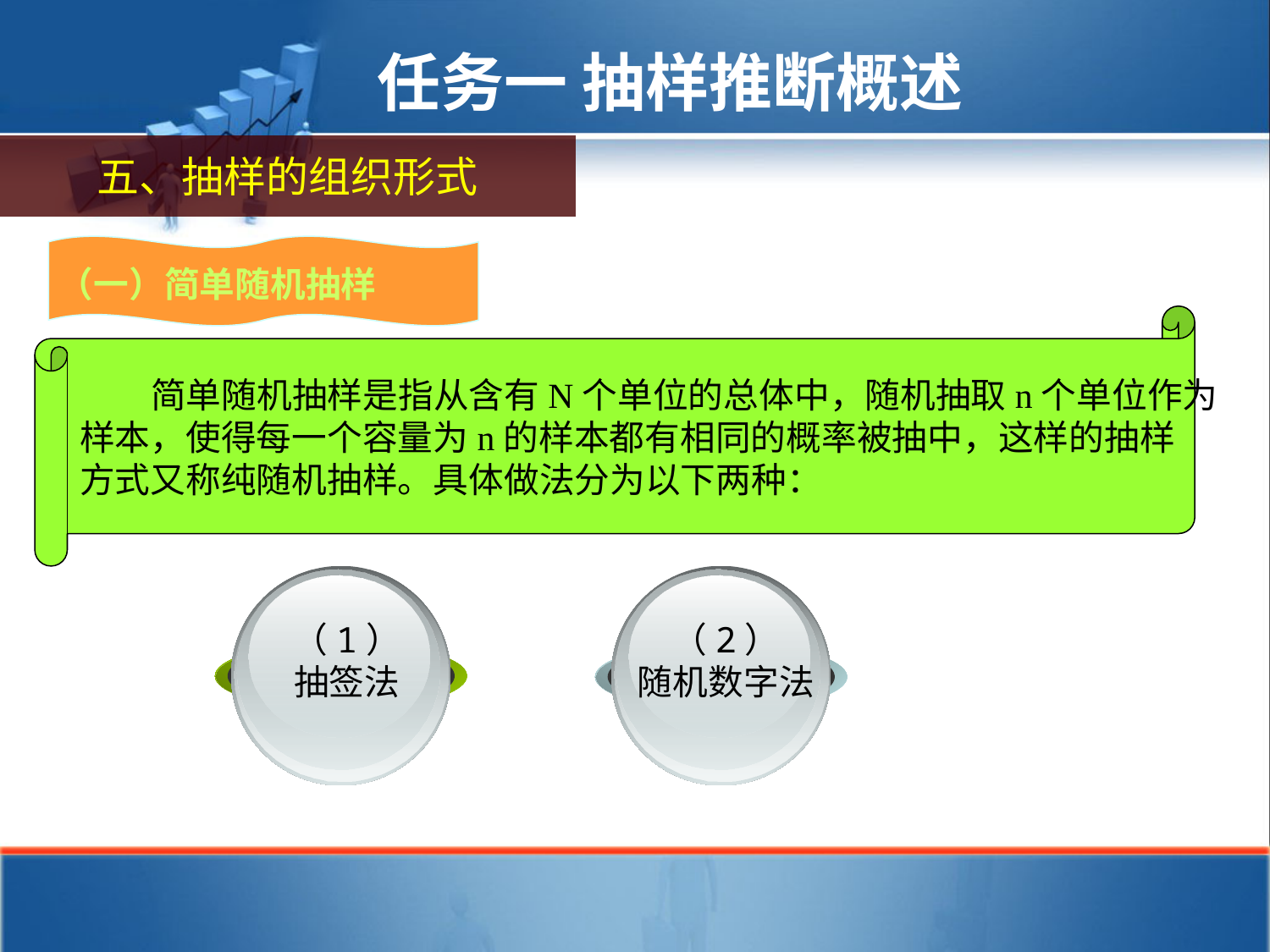

任务一 抽样推断概述
五、抽样的组织形式

（一）简单随机抽样
        简单随机抽样是指从含有N个单位的总体中，随机抽取n个单位作为
样本，使得每一个容量为n的样本都有相同的概率被抽中，这样的抽样
方式又称纯随机抽样。具体做法分为以下两种：

（1）
抽签法
（2）
随机数字法